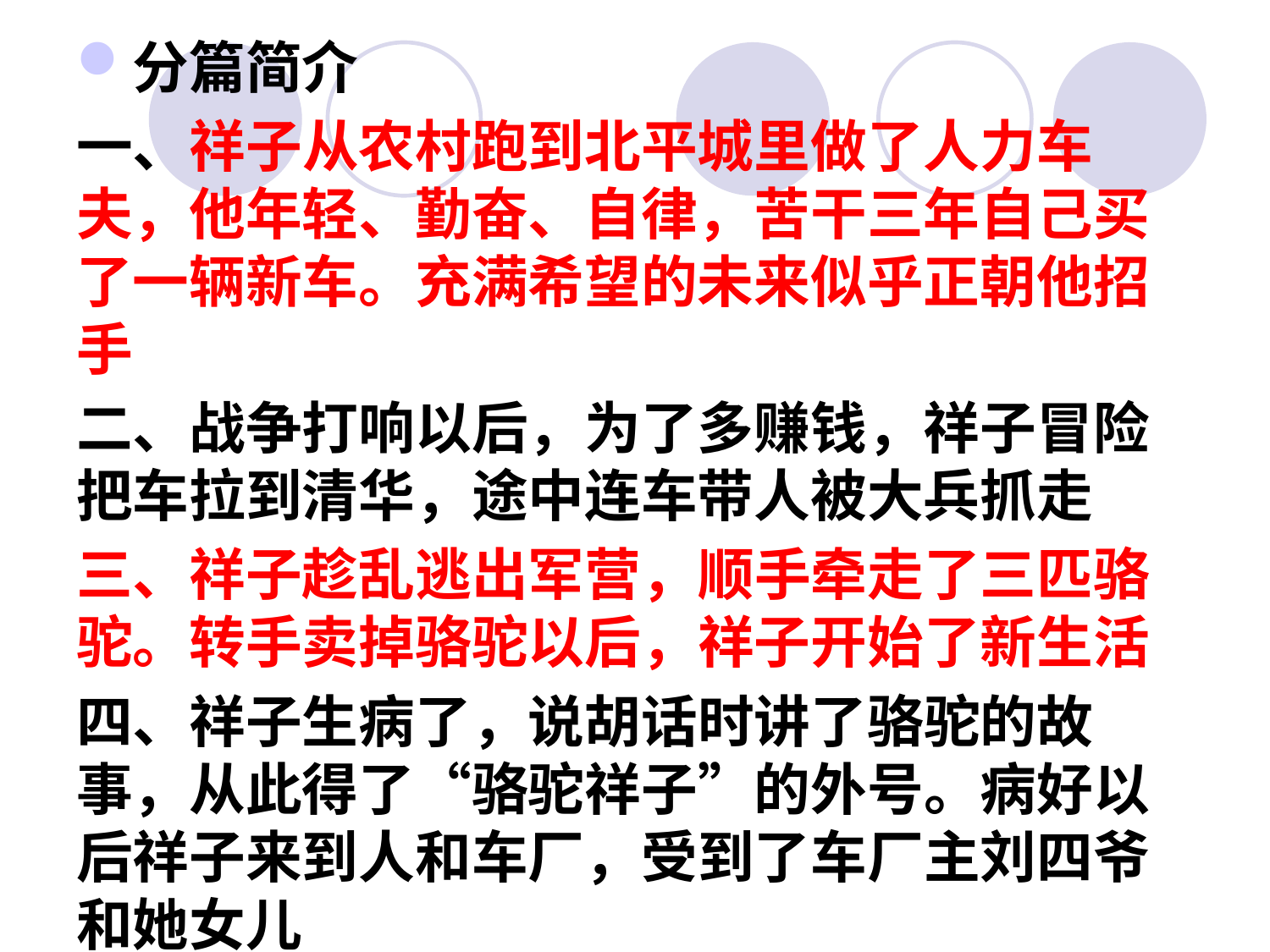

分篇简介
一、祥子从农村跑到北平城里做了人力车夫，他年轻、勤奋、自律，苦干三年自己买了一辆新车。充满希望的未来似乎正朝他招手
二、战争打响以后，为了多赚钱，祥子冒险把车拉到清华，途中连车带人被大兵抓走
三、祥子趁乱逃出军营，顺手牵走了三匹骆驼。转手卖掉骆驼以后，祥子开始了新生活
四、祥子生病了，说胡话时讲了骆驼的故事，从此得了“骆驼祥子”的外号。病好以后祥子来到人和车厂，受到了车厂主刘四爷和她女儿